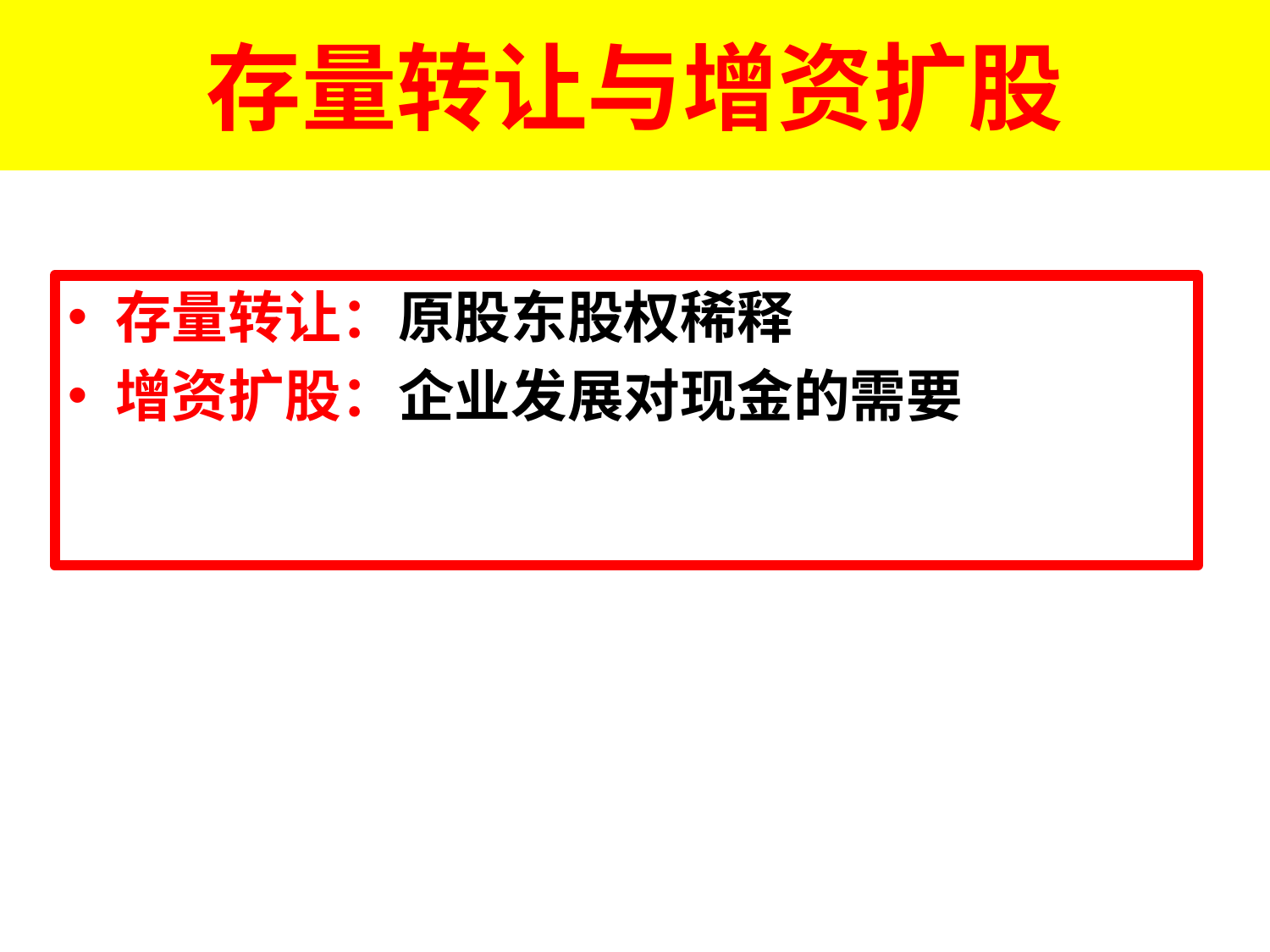

存量转让与增资扩股
存量转让：原股东股权稀释
增资扩股：企业发展对现金的需要